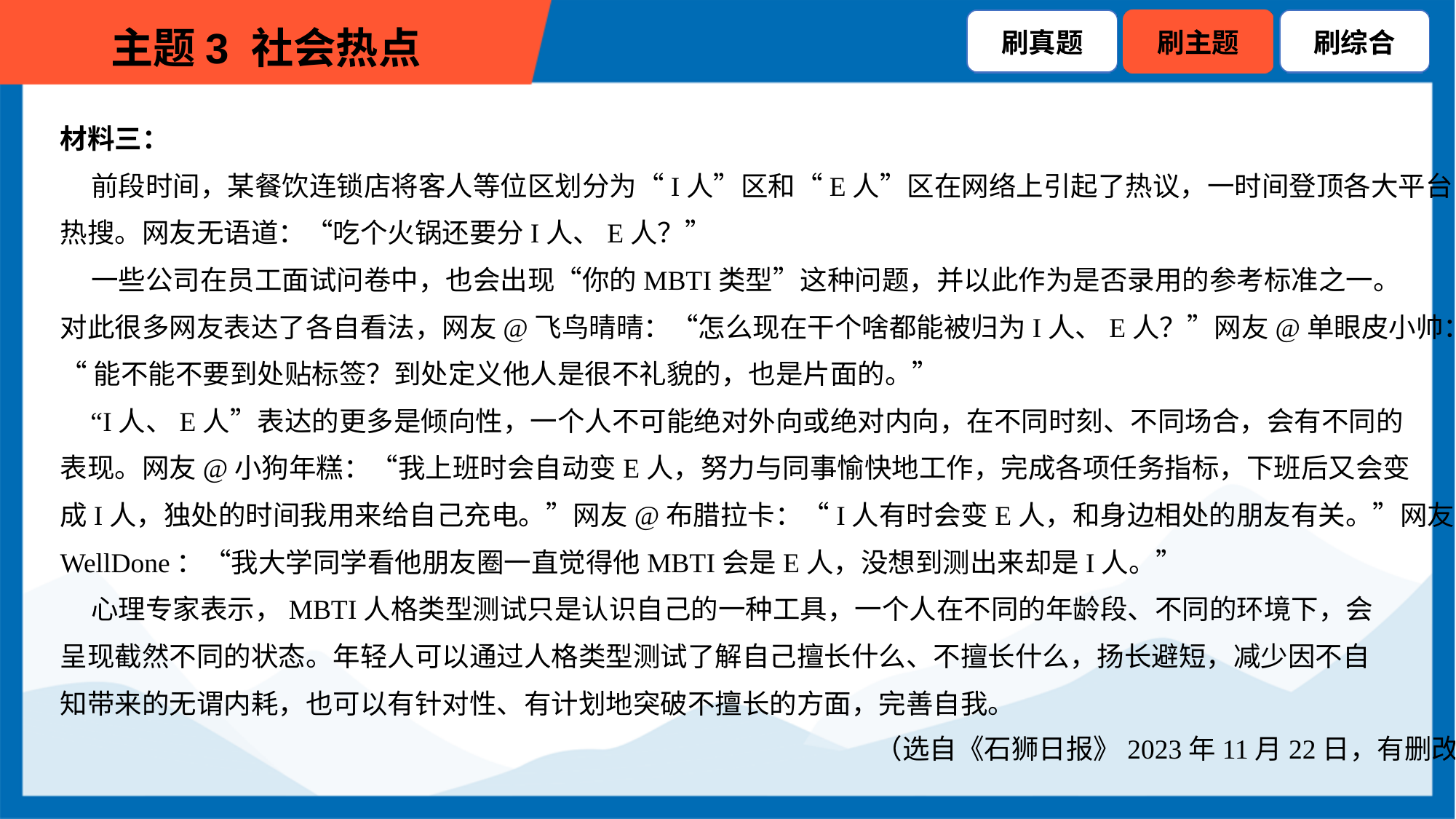

材料三：
    前段时间，某餐饮连锁店将客人等位区划分为“I人”区和“E人”区在网络上引起了热议，一时间登顶各大平台
热搜。网友无语道：“吃个火锅还要分I人、E人？”
    一些公司在员工面试问卷中，也会出现“你的MBTI类型”这种问题，并以此作为是否录用的参考标准之一。
对此很多网友表达了各自看法，网友@飞鸟晴晴：“怎么现在干个啥都能被归为I人、E人？”网友@单眼皮小帅：
“能不能不要到处贴标签？到处定义他人是很不礼貌的，也是片面的。”
    “I人、E人”表达的更多是倾向性，一个人不可能绝对外向或绝对内向，在不同时刻、不同场合，会有不同的
表现。网友@小狗年糕：“我上班时会自动变E人，努力与同事愉快地工作，完成各项任务指标，下班后又会变
成I人，独处的时间我用来给自己充电。”网友@布腊拉卡：“I人有时会变E人，和身边相处的朋友有关。”网友@
WellDone：“我大学同学看他朋友圈一直觉得他MBTI会是E人，没想到测出来却是I人。”
    心理专家表示，MBTI人格类型测试只是认识自己的一种工具，一个人在不同的年龄段、不同的环境下，会
呈现截然不同的状态。年轻人可以通过人格类型测试了解自己擅长什么、不擅长什么，扬长避短，减少因不自
知带来的无谓内耗，也可以有针对性、有计划地突破不擅长的方面，完善自我。
（选自《石狮日报》2023年11月22日，有删改）